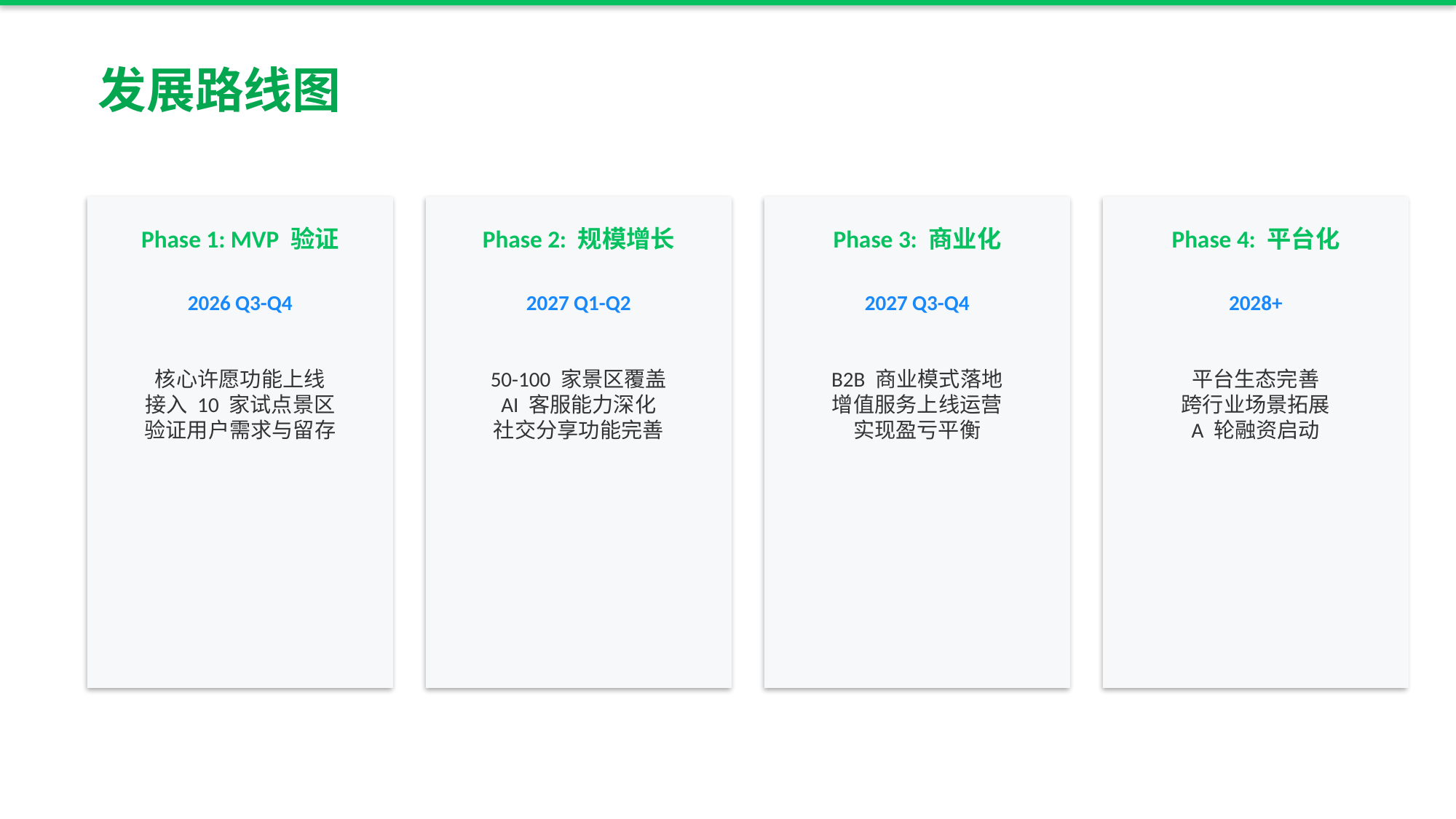

发展路线图

Phase 1: MVP 验证
Phase 2: 规模增长
Phase 3: 商业化
Phase 4: 平台化
2026 Q3-Q4
2027 Q1-Q2
2027 Q3-Q4
2028+
核心许愿功能上线
接入 10 家试点景区
验证用户需求与留存
50-100 家景区覆盖
AI 客服能力深化
社交分享功能完善
B2B 商业模式落地
增值服务上线运营
实现盈亏平衡
平台生态完善
跨行业场景拓展
A 轮融资启动